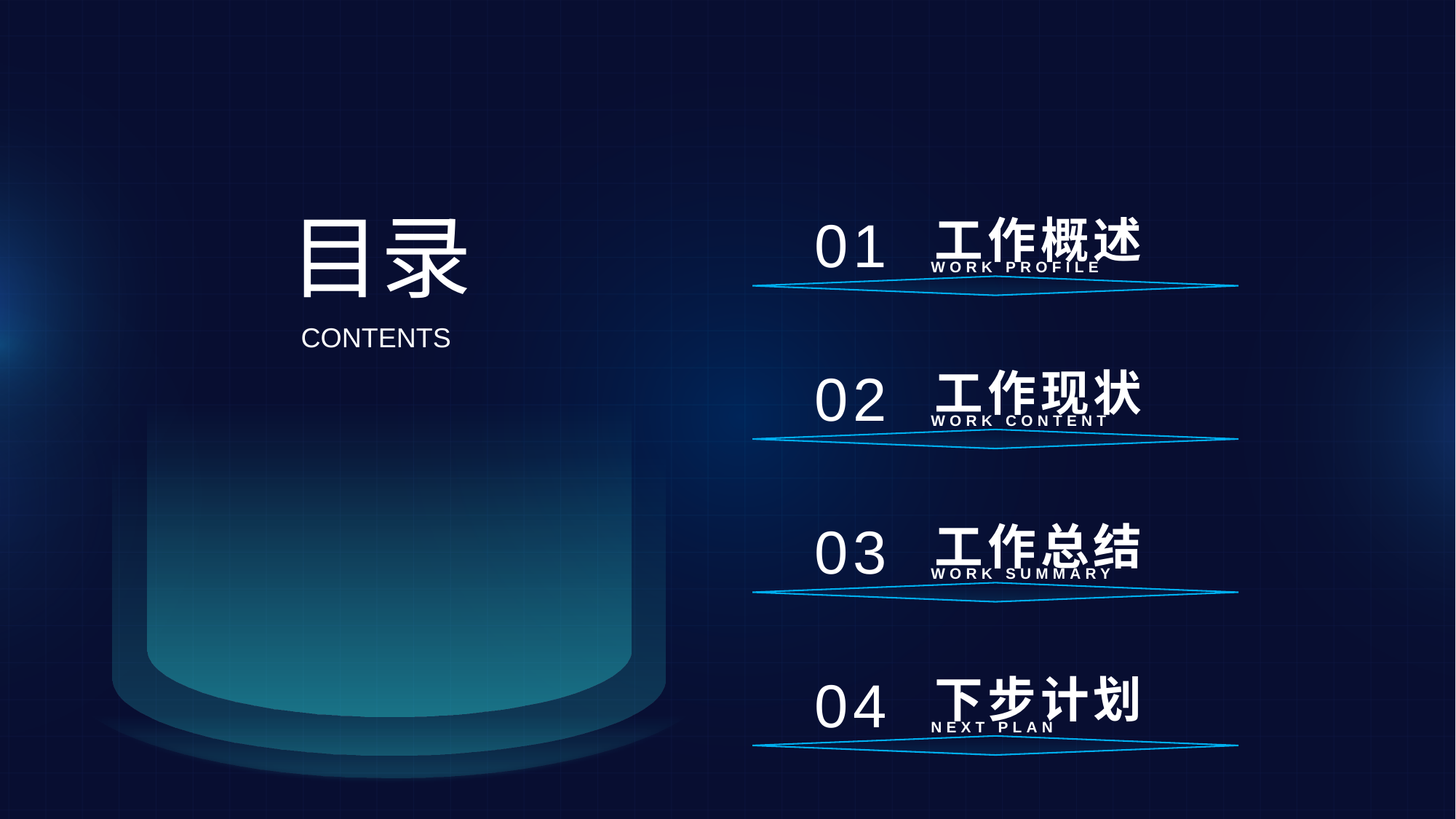

01
工作概述
WORK PROFILE

目录
CONTENTS
02
工作现状
WORK CONTENT

03
工作总结
WORK SUMMARY

04
下步计划
NEXT PLAN